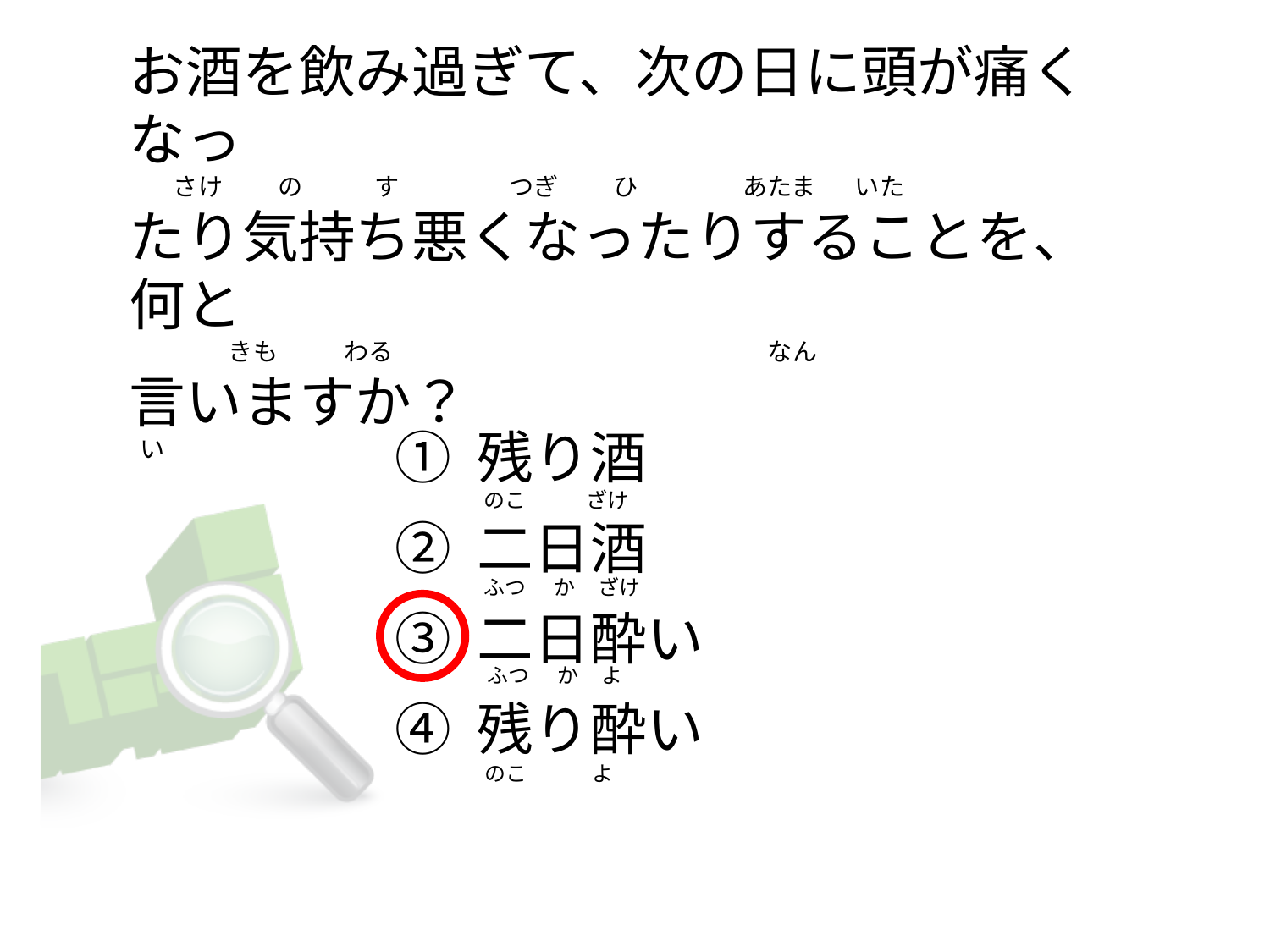

# お酒を飲み過ぎて、次の日に頭が痛くなっ         さけ          の             す                    つぎ          ひ　　　　 あたま       いた たり気持ち悪くなったりすることを、何と                   きも            わる                                                                    なん 言いますか？   い
① 残り酒
② 二日酒
③ 二日酔い
④ 残り酔い
 のこ             ざけ
 ふつ      か     ざけ

 ふつ      か     よ
  のこ              よ